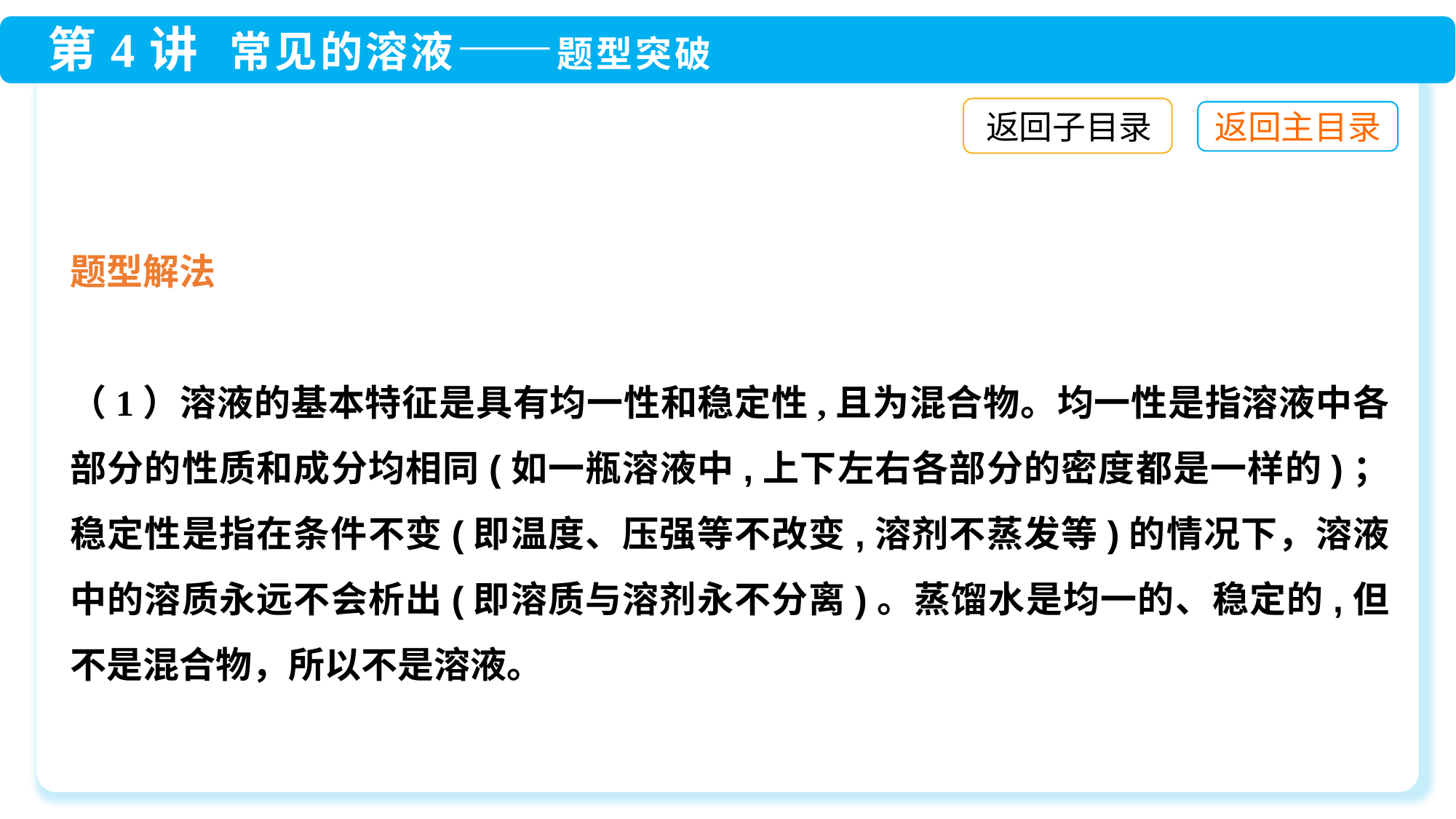

返回子目录
题型解法

（1）溶液的基本特征是具有均一性和稳定性,且为混合物。均一性是指溶液中各部分的性质和成分均相同(如一瓶溶液中,上下左右各部分的密度都是一样的)；稳定性是指在条件不变(即温度、压强等不改变,溶剂不蒸发等)的情况下，溶液中的溶质永远不会析出(即溶质与溶剂永不分离)。蒸馏水是均一的、稳定的,但不是混合物，所以不是溶液。